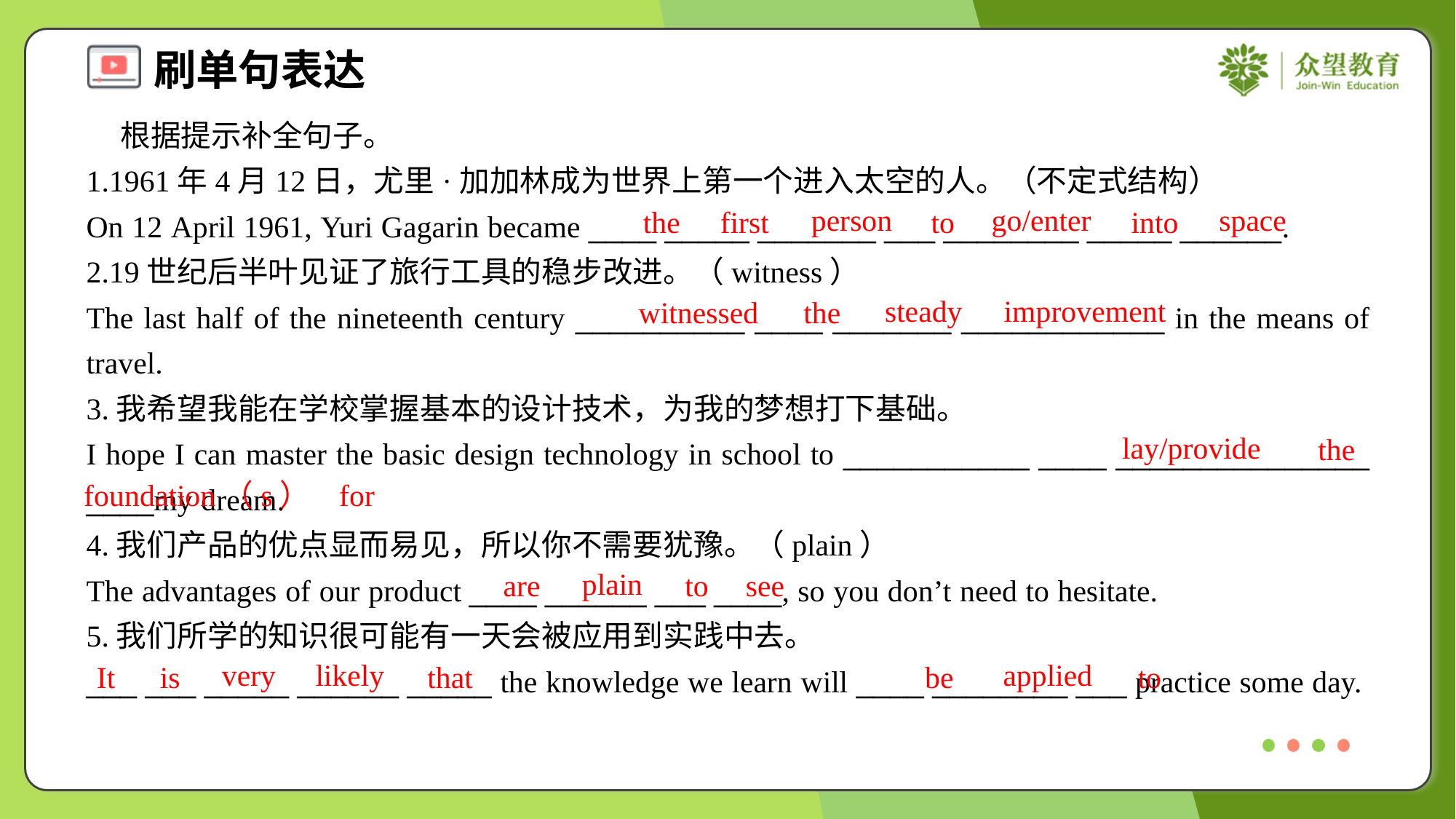

根据提示补全句子。
1.1961年4月12日，尤里·加加林成为世界上第一个进入太空的人。（不定式结构）
On 12 April 1961, Yuri Gagarin became ____ _____ _______ ___ ________ _____ ______.
person
go/enter
space
the
first
to
into
2.19世纪后半叶见证了旅行工具的稳步改进。（witness）
The last half of the nineteenth century __________ ____ _______ ____________ in the means of travel.
steady
improvement
witnessed
the
3.我希望我能在学校掌握基本的设计技术，为我的梦想打下基础。
I hope I can master the basic design technology in school to ___________ ____ _______________ ____my dream.
lay/provide
the
foundation（s）
for
4.我们产品的优点显而易见，所以你不需要犹豫。（plain）
The advantages of our product ____ ______ ___ ____, so you don’t need to hesitate.
plain
are
to
see
5.我们所学的知识很可能有一天会被应用到实践中去。
___ ___ _____ ______ _____ the knowledge we learn will ____ ________ ___ practice some day.
very
likely
applied
It
is
that
be
to